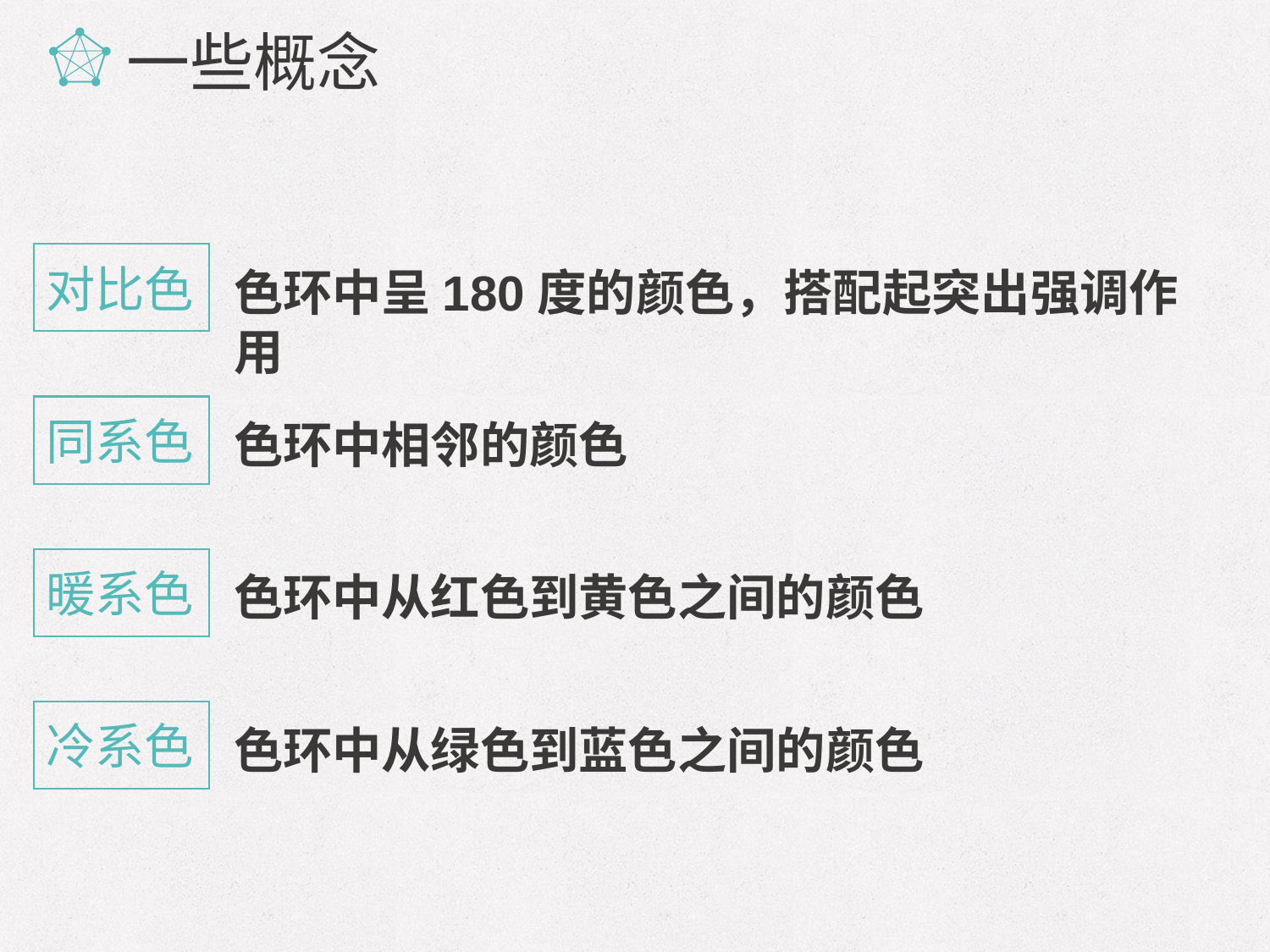

一些概念

对比色
色环中呈180度的颜色，搭配起突出强调作用
同系色
色环中相邻的颜色
暖系色
色环中从红色到黄色之间的颜色
冷系色
色环中从绿色到蓝色之间的颜色